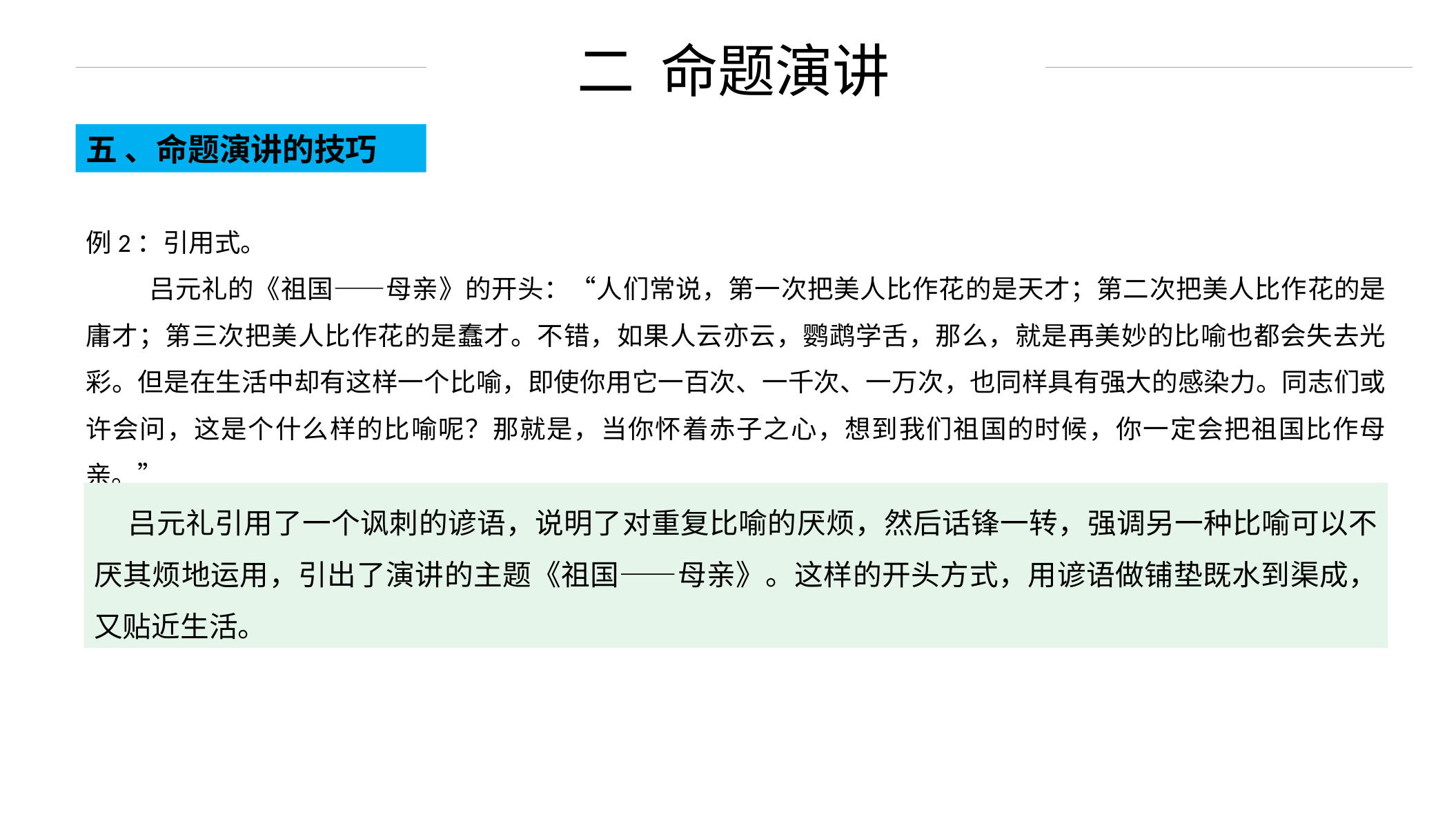

二  命题演讲
五 、命题演讲的技巧
例2：引用式。
         吕元礼的《祖国——母亲》的开头：“人们常说，第一次把美人比作花的是天才；第二次把美人比作花的是庸才；第三次把美人比作花的是蠢才。不错，如果人云亦云，鹦鹉学舌，那么，就是再美妙的比喻也都会失去光彩。但是在生活中却有这样一个比喻，即使你用它一百次、一千次、一万次，也同样具有强大的感染力。同志们或许会问，这是个什么样的比喻呢？那就是，当你怀着赤子之心，想到我们祖国的时候，你一定会把祖国比作母亲。”
    吕元礼引用了一个讽刺的谚语，说明了对重复比喻的厌烦，然后话锋一转，强调另一种比喻可以不厌其烦地运用，引出了演讲的主题《祖国——母亲》。这样的开头方式，用谚语做铺垫既水到渠成，又贴近生活。